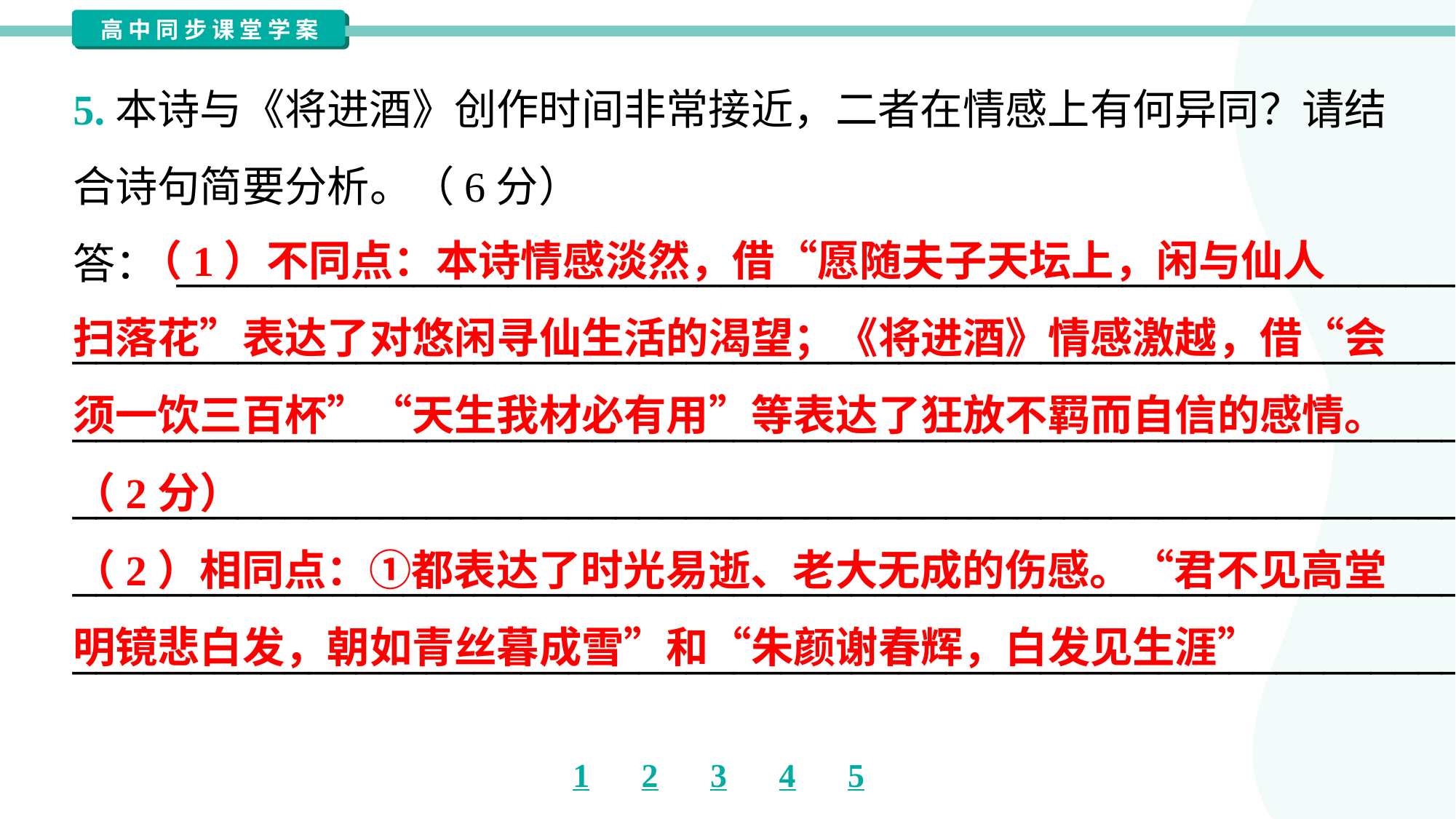

5.本诗与《将进酒》创作时间非常接近，二者在情感上有何异同？请结
合诗句简要分析。（6分）
答： ________________________________________________________
_____________________________________________________________
_____________________________________________________________
_____________________________________________________________
_____________________________________________________________
_____________________________________________________________
      （1）不同点：本诗情感淡然，借“愿随夫子天坛上，闲与仙人
扫落花”表达了对悠闲寻仙生活的渴望；《将进酒》情感激越，借“会
须一饮三百杯”“天生我材必有用”等表达了狂放不羁而自信的感情。
（2分）
（2）相同点：①都表达了时光易逝、老大无成的伤感。“君不见高堂
明镜悲白发，朝如青丝暮成雪”和“朱颜谢春辉，白发见生涯”